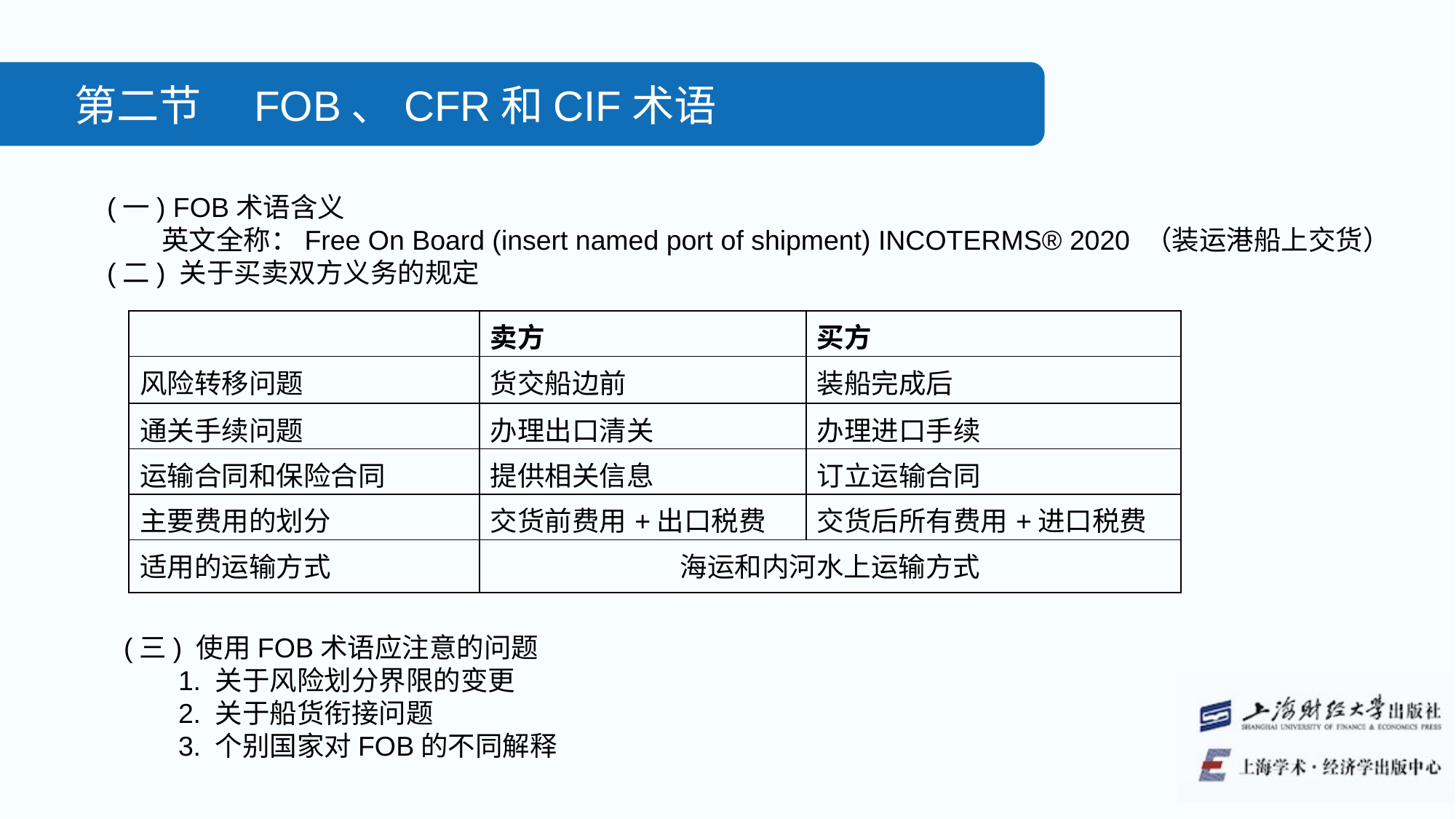

第二节　FOB、CFR和CIF术语
(一) FOB术语含义
英文全称：Free On Board (insert named port of shipment) INCOTERMS® 2020 （装运港船上交货）
(二) 关于买卖双方义务的规定

|  | 卖方 | 买方 |
| --- | --- | --- |
| 风险转移问题 | 货交船边前 | 装船完成后 |
| 通关手续问题 | 办理出口清关 | 办理进口手续 |
| 运输合同和保险合同 | 提供相关信息 | 订立运输合同 |
| 主要费用的划分 | 交货前费用+出口税费 | 交货后所有费用+进口税费 |
| 适用的运输方式 | 海运和内河水上运输方式 |  |
(三) 使用FOB术语应注意的问题
1. 关于风险划分界限的变更
2. 关于船货衔接问题
3. 个别国家对FOB的不同解释